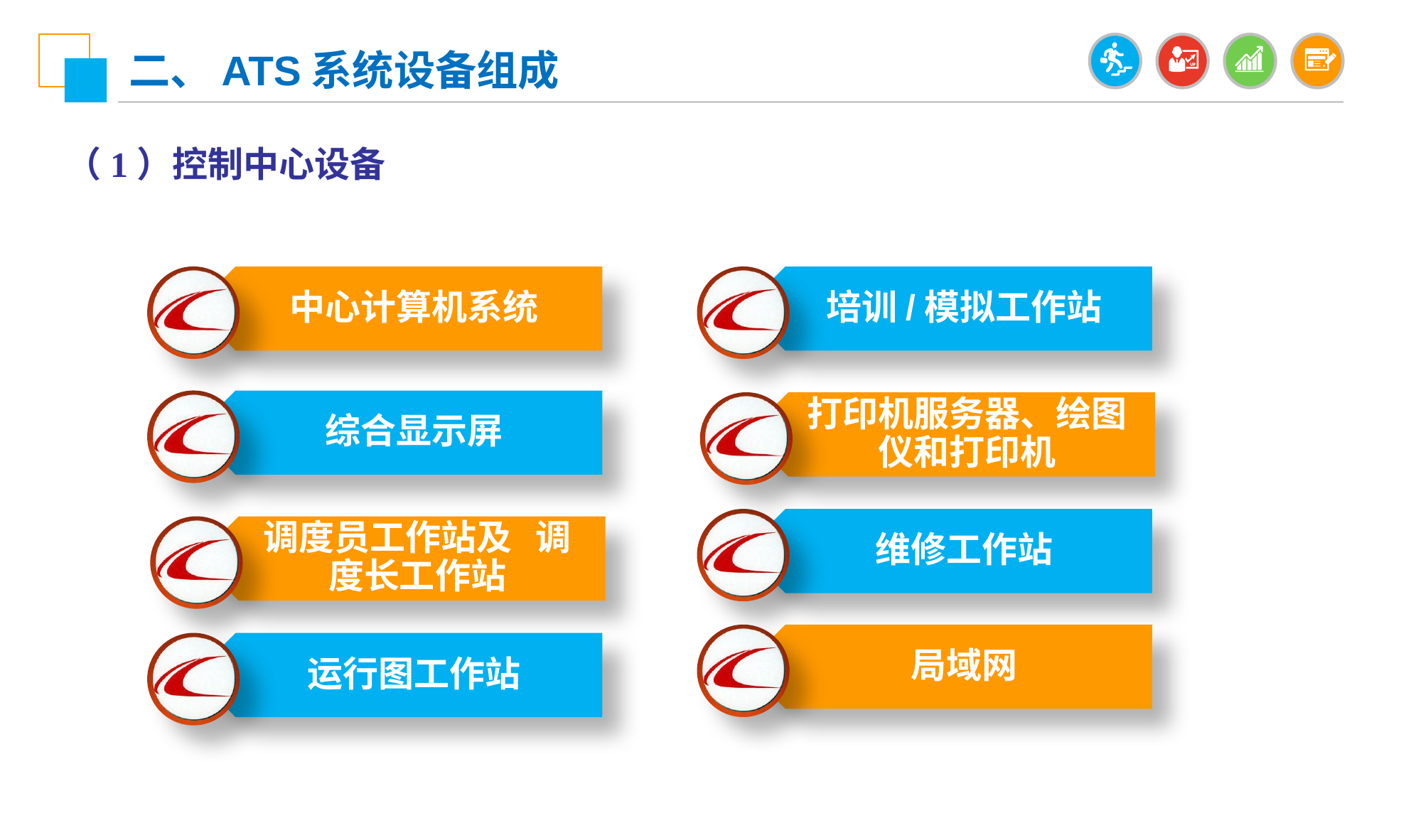

二、ATS系统设备组成
（1）控制中心设备

中心计算机系统

培训/模拟工作站

综合显示屏

打印机服务器、绘图仪和打印机

维修工作站

调度员工作站及   调度长工作站

局域网

运行图工作站